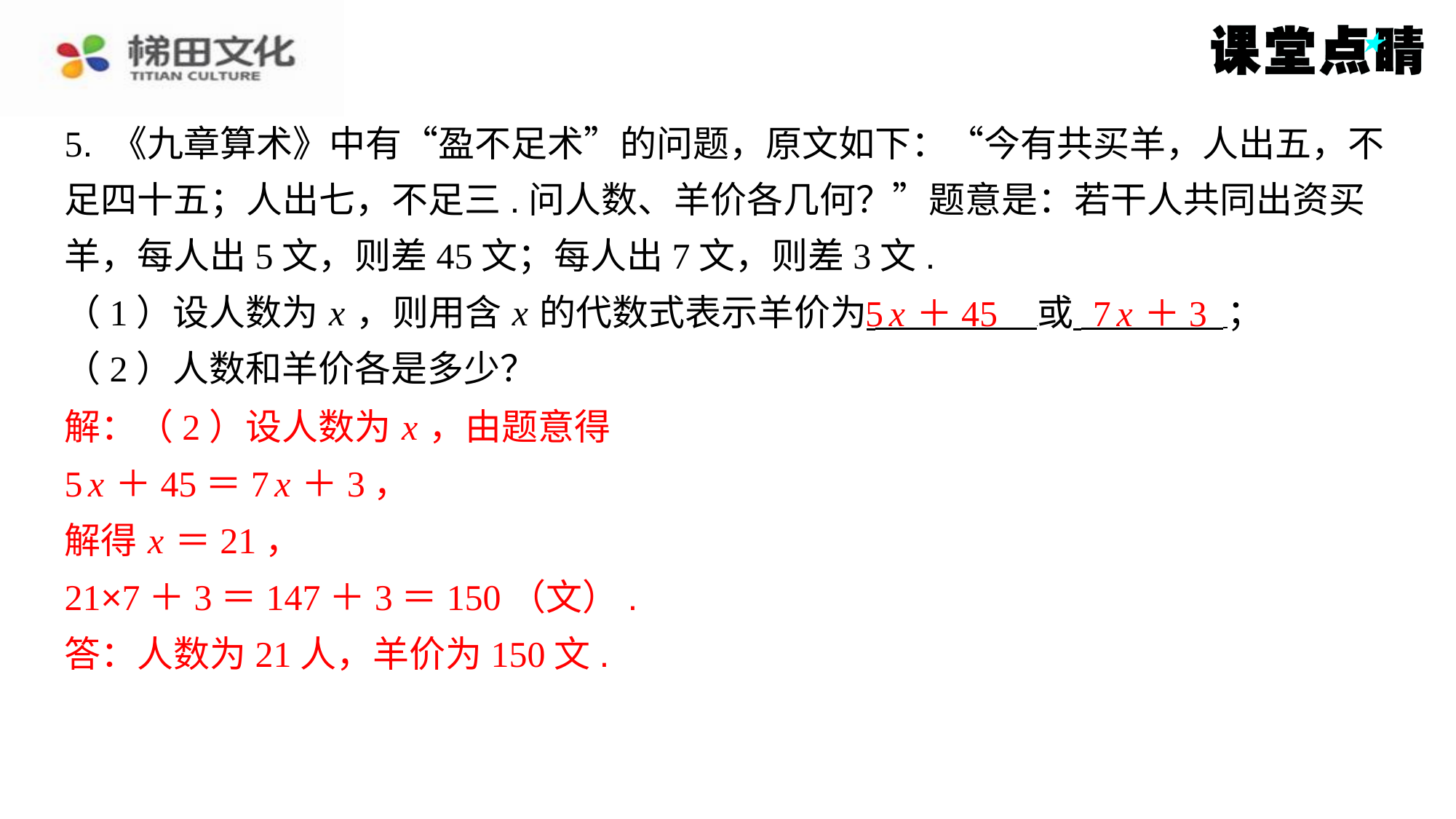

5. 《九章算术》中有“盈不足术”的问题，原文如下：“今有共买羊，人出五，不
足四十五；人出七，不足三.问人数、羊价各几何？”题意是：若干人共同出资买
羊，每人出5文，则差45文；每人出7文，则差3文.
（1）设人数为 x ，则用含 x 的代数式表示羊价为                          或                       ⁠；
（2）人数和羊价各是多少？
解：（2）设人数为 x ，由题意得
5 x ＋45＝7 x ＋3，
解得 x ＝21，
21×7＋3＝147＋3＝150（文）.
答：人数为21人，羊价为150文.
5 x ＋45
7 x ＋3
解：（2）设人数为 x ，由题意得
5 x ＋45＝7 x ＋3，
解得 x ＝21，
21×7＋3＝147＋3＝150（文）.
答：人数为21人，羊价为150文.